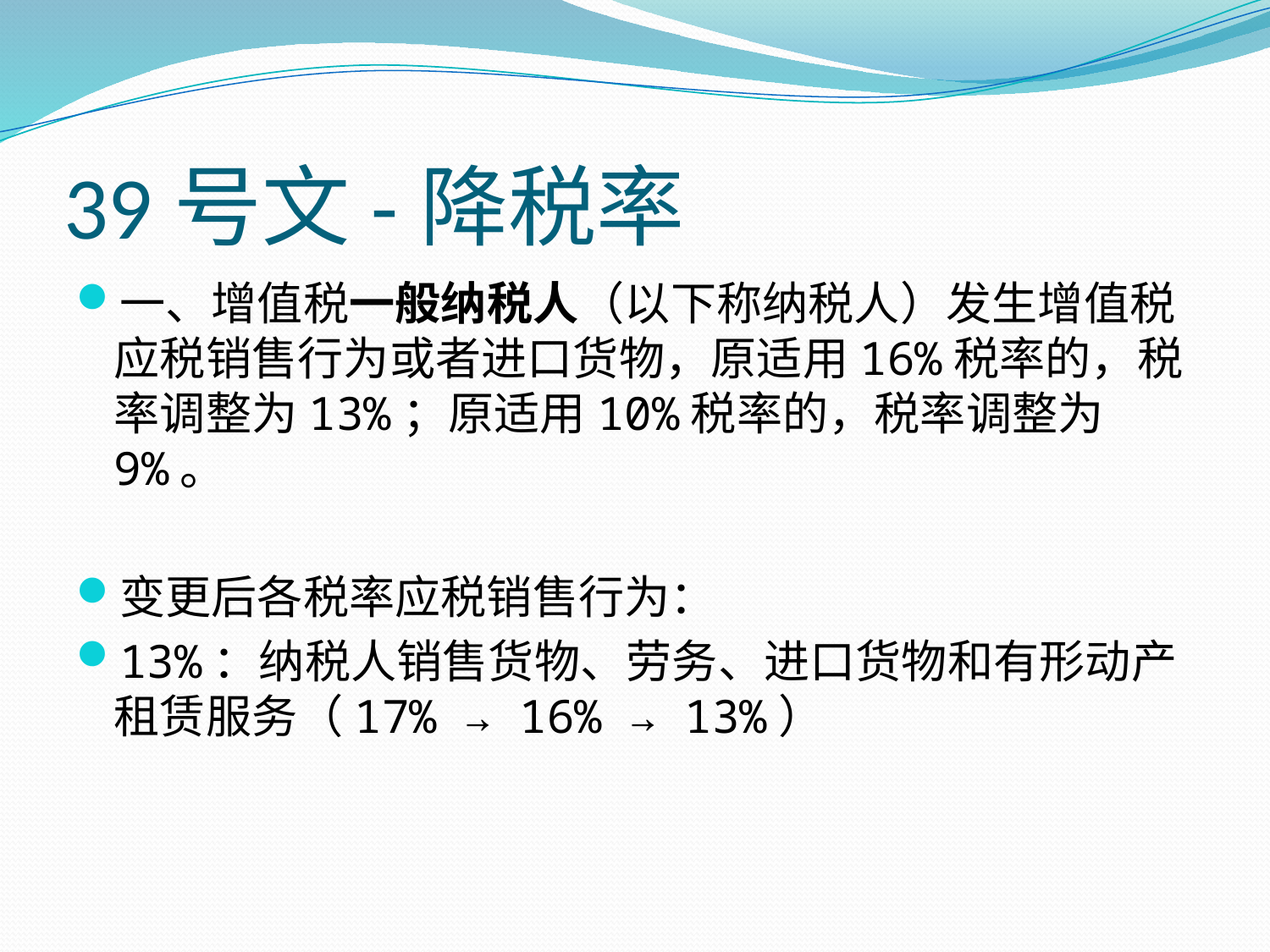

# 39号文-降税率
一、增值税一般纳税人（以下称纳税人）发生增值税应税销售行为或者进口货物，原适用16%税率的，税率调整为13%；原适用10%税率的，税率调整为9%。

变更后各税率应税销售行为：
13%：纳税人销售货物、劳务、进口货物和有形动产租赁服务（17% → 16% → 13%）